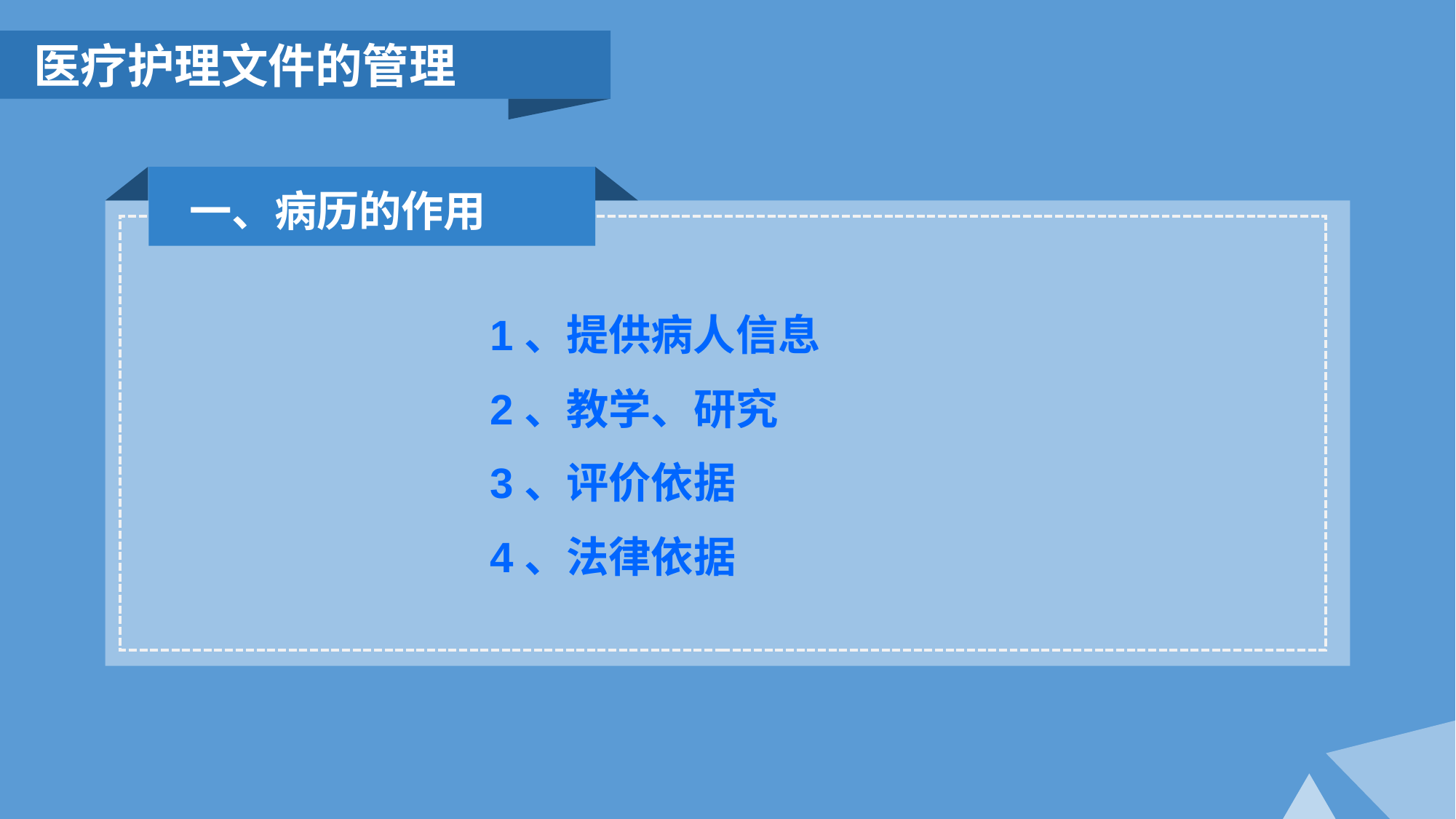

医疗护理文件的管理

一、病历的作用

1、提供病人信息
2、教学、研究
3、评价依据
4、法律依据